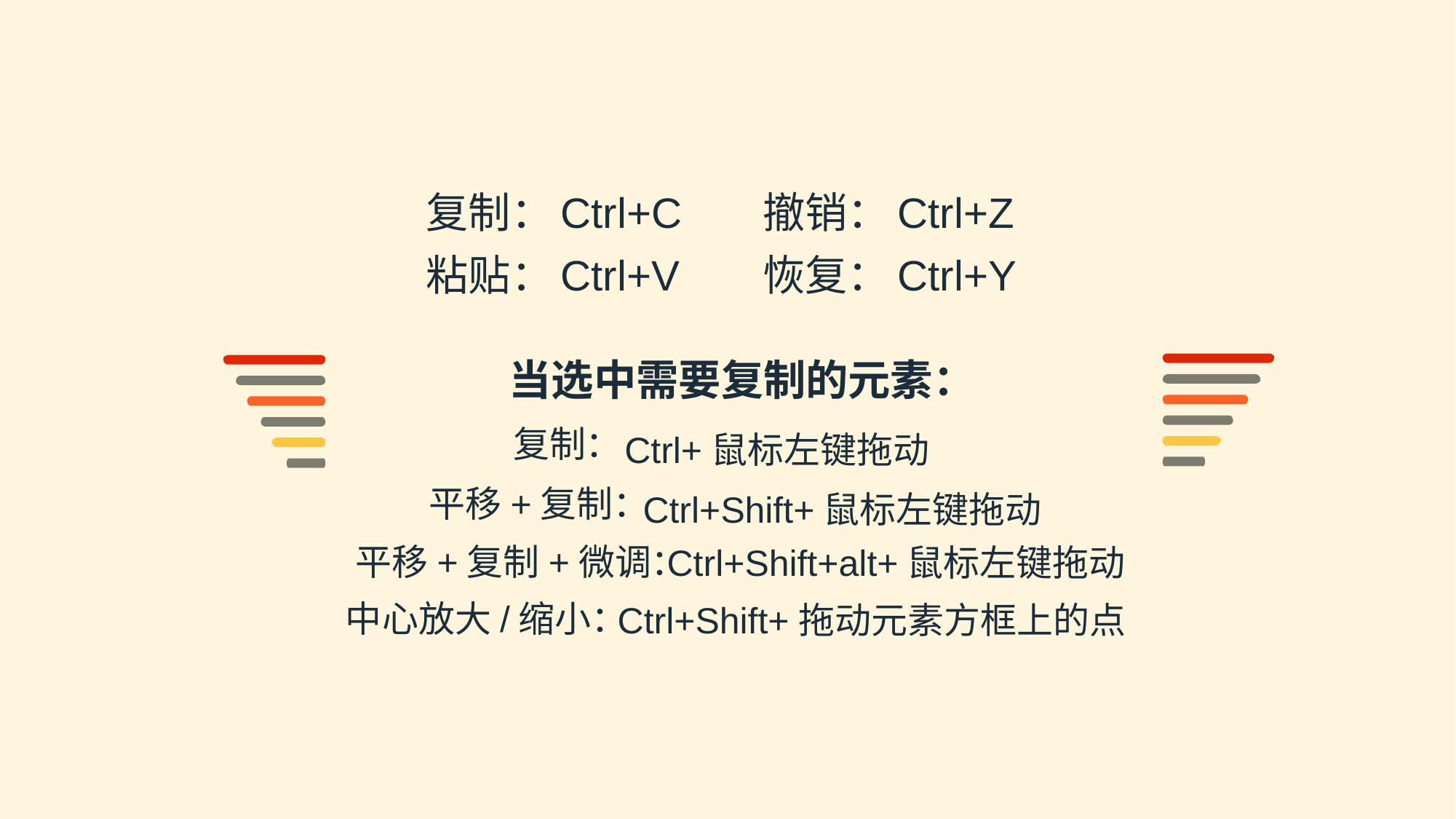

复制：
Ctrl+C
撤销：
Ctrl+Z
粘贴：
Ctrl+V
恢复：
Ctrl+Y
当选中需要复制的元素：
复制：
Ctrl+鼠标左键拖动
平移+复制：
Ctrl+Shift+鼠标左键拖动
平移+复制+微调：
Ctrl+Shift+alt+鼠标左键拖动
中心放大/缩小：
Ctrl+Shift+拖动元素方框上的点